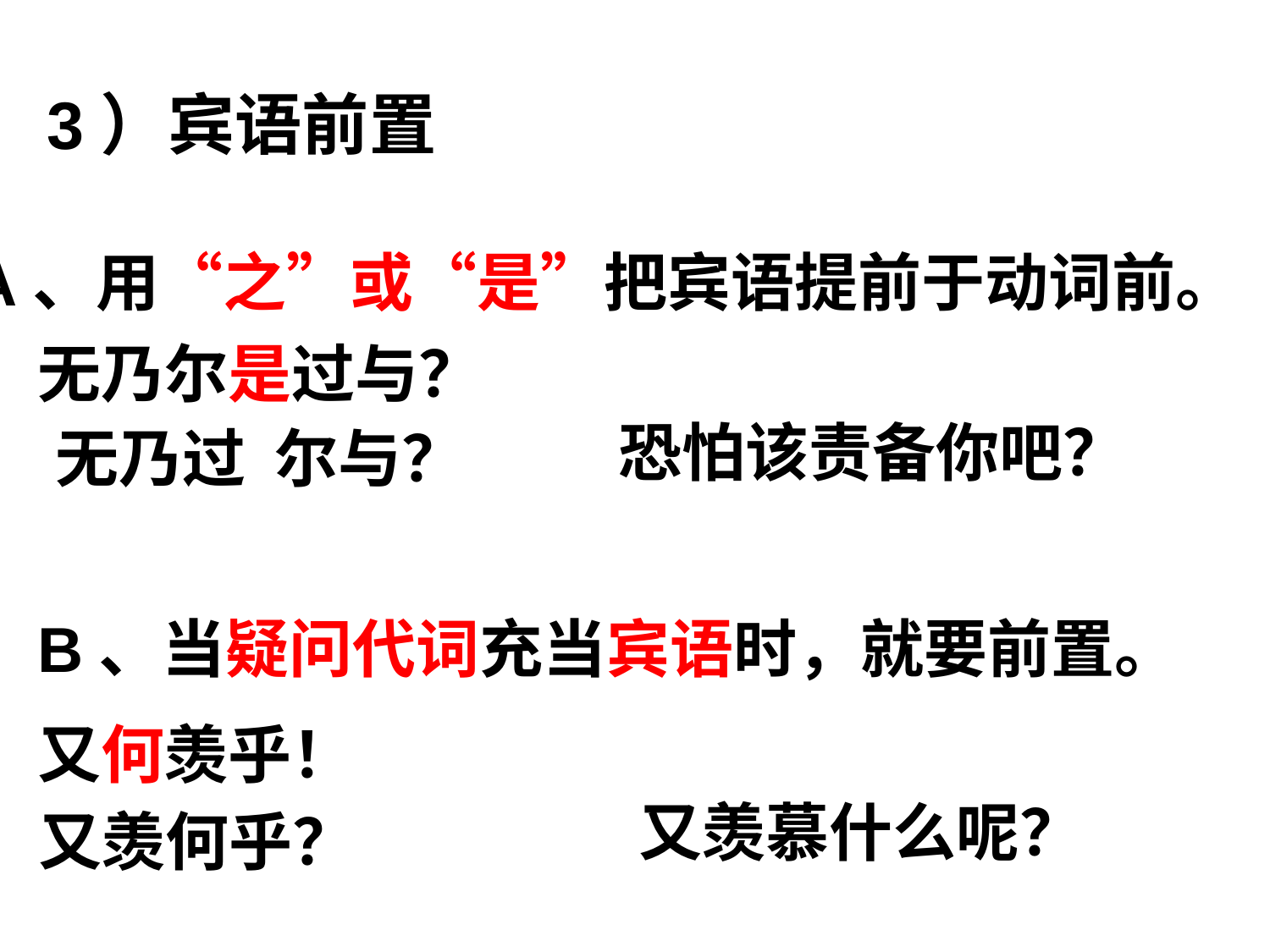

3）宾语前置

A、用“之”或“是”把宾语提前于动词前。
无乃尔是过与？

恐怕该责备你吧？
无乃过  尔与？
B、当疑问代词充当宾语时，就要前置。
又何羡乎！

又羡慕什么呢？
又羡何乎？